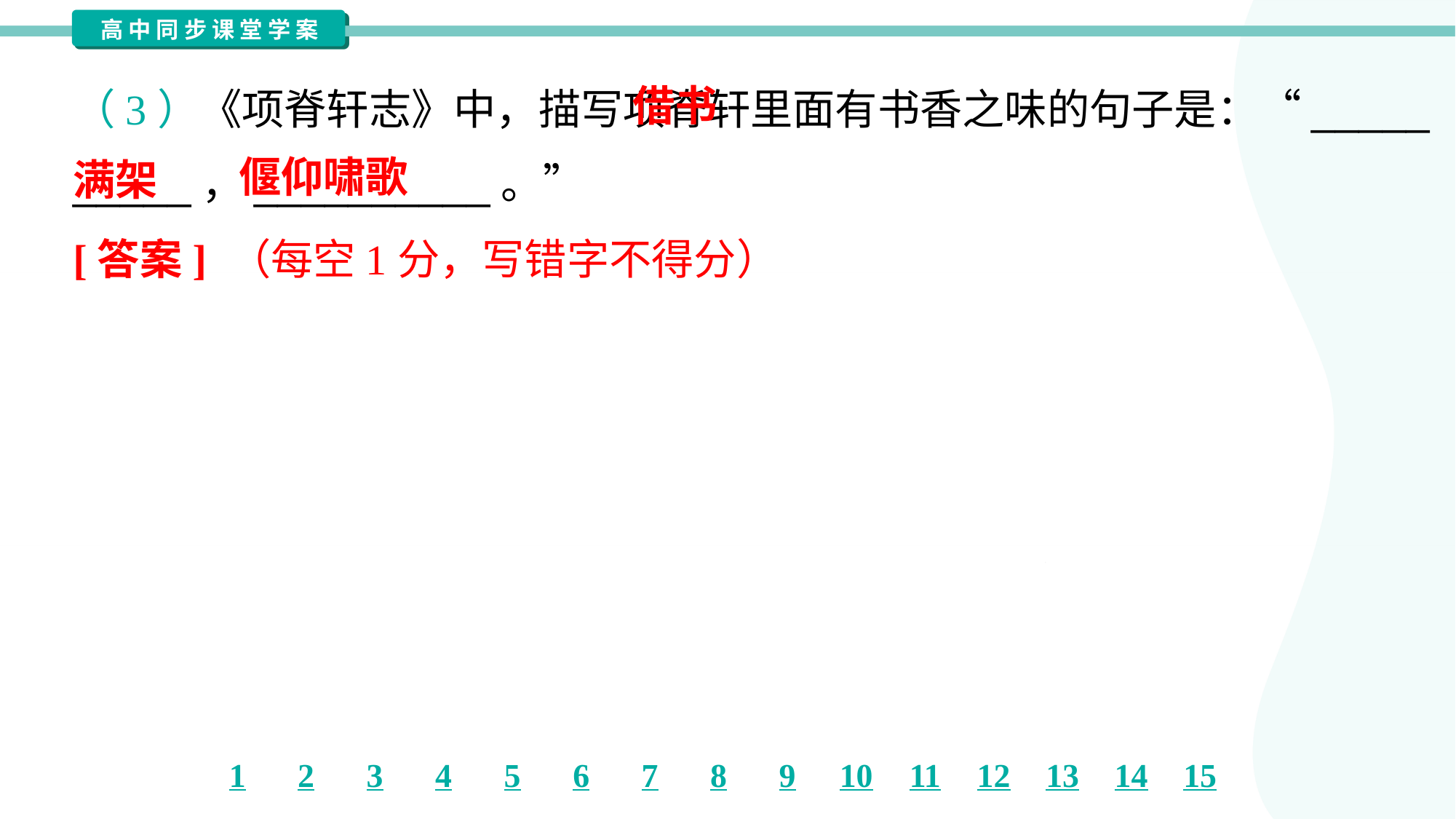

借书
满架
（3）《项脊轩志》中，描写项脊轩里面有书香之味的句子是：“_____
_____，__________。”
偃仰啸歌
[答案] （每空1分，写错字不得分）